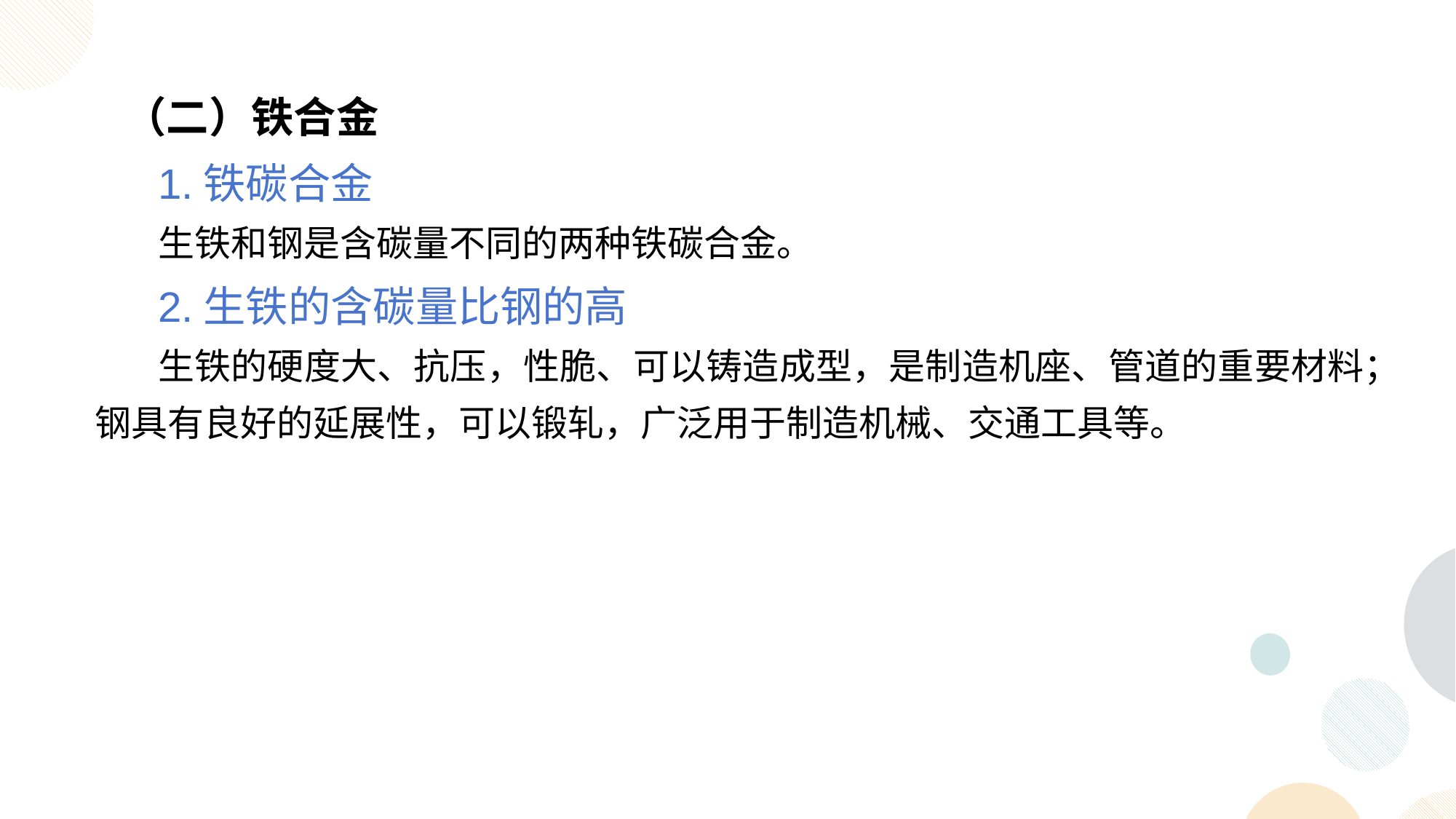

（二）铁合金
1.铁碳合金
生铁和钢是含碳量不同的两种铁碳合金。
2.生铁的含碳量比钢的高
生铁的硬度大、抗压，性脆、可以铸造成型，是制造机座、管道的重要材料；钢具有良好的延展性，可以锻轧，广泛用于制造机械、交通工具等。